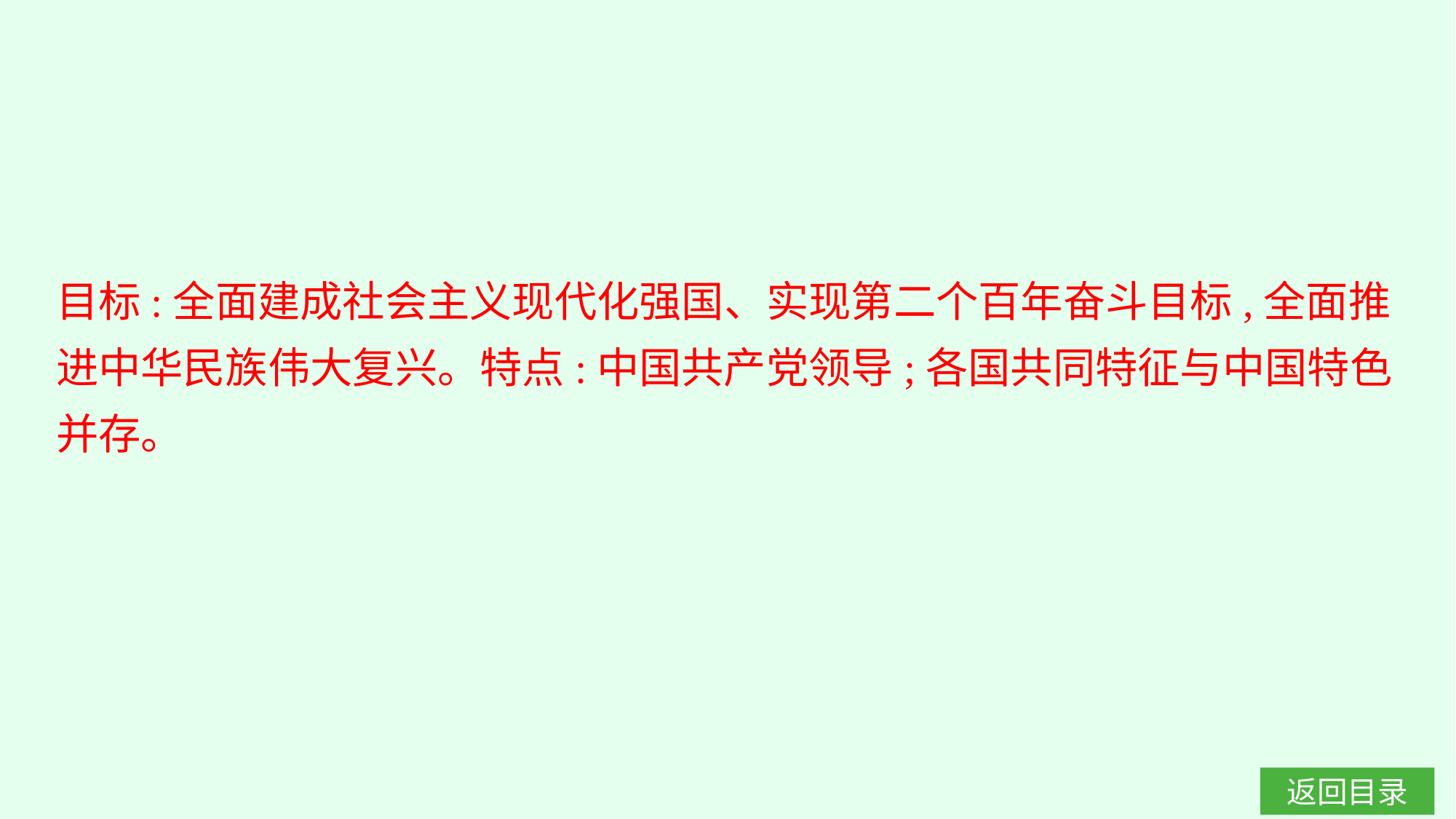

目标:全面建成社会主义现代化强国、实现第二个百年奋斗目标,全面推进中华民族伟大复兴。特点:中国共产党领导;各国共同特征与中国特色并存。